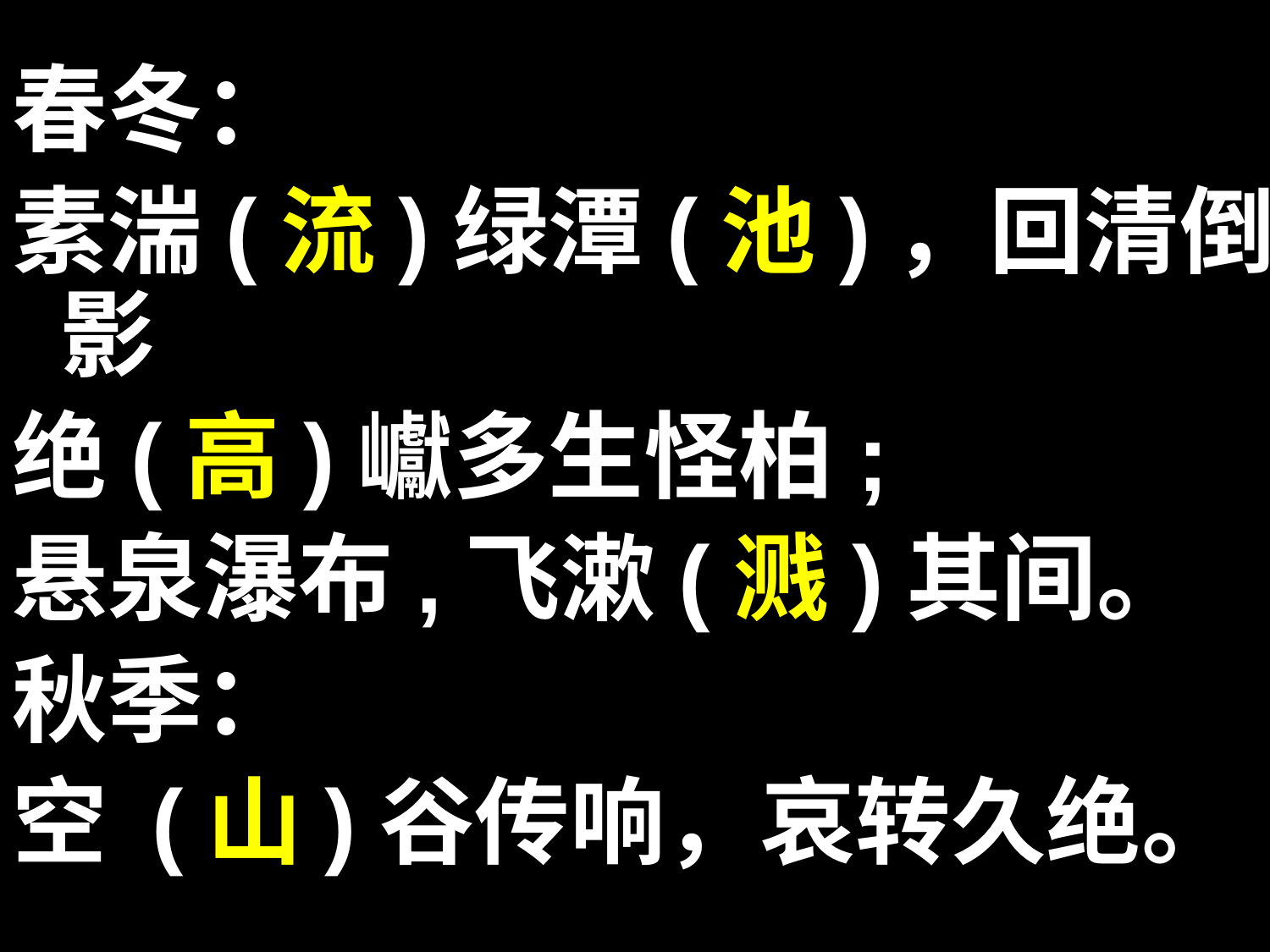

春冬：
素湍(流)绿潭(池)，回清倒影
绝(高)巘多生怪柏;
悬泉瀑布,飞漱(溅)其间。
秋季：
空 (山)谷传响，哀转久绝。